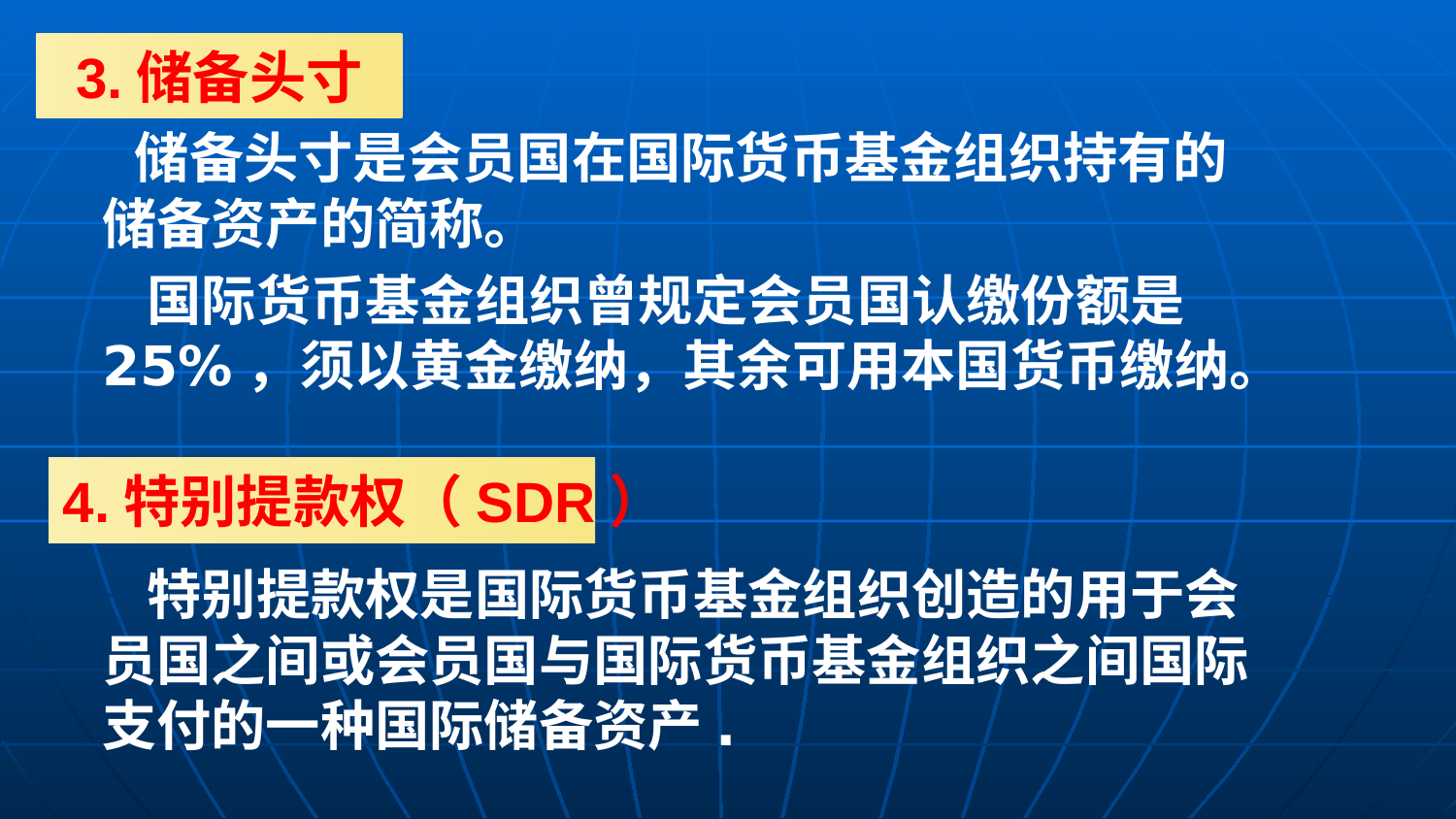

3.储备头寸
      储备头寸是会员国在国际货币基金组织持有的储备资产的简称。
       国际货币基金组织曾规定会员国认缴份额是25%，须以黄金缴纳，其余可用本国货币缴纳。

       特别提款权是国际货币基金组织创造的用于会员国之间或会员国与国际货币基金组织之间国际支付的一种国际储备资产.

4.特别提款权（SDR）